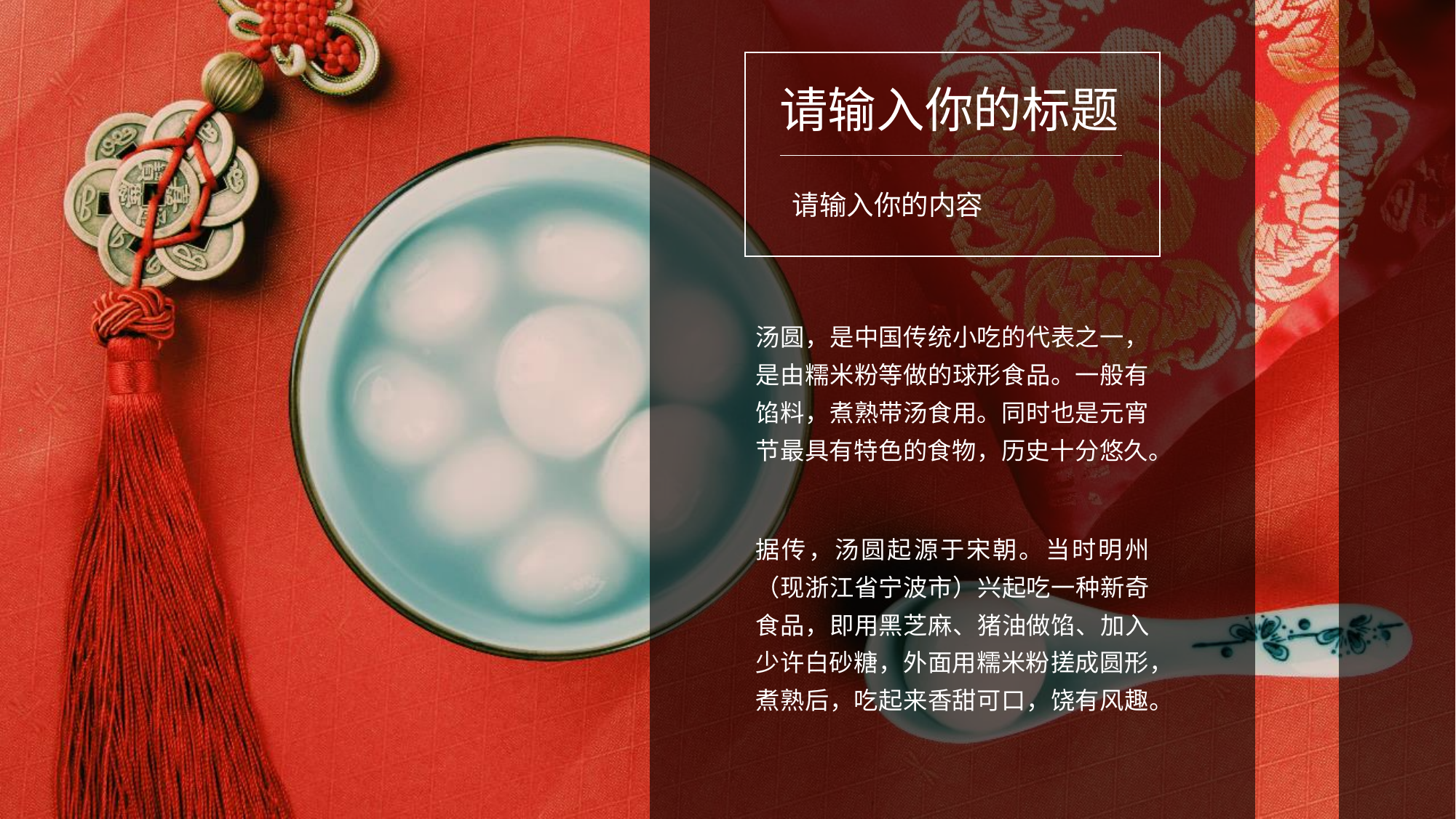

请输入你的标题
请输入你的内容
汤圆，是中国传统小吃的代表之一，是由糯米粉等做的球形食品。一般有馅料，煮熟带汤食用。同时也是元宵节最具有特色的食物，历史十分悠久。
据传，汤圆起源于宋朝。当时明州（现浙江省宁波市）兴起吃一种新奇食品，即用黑芝麻、猪油做馅、加入少许白砂糖，外面用糯米粉搓成圆形，煮熟后，吃起来香甜可口，饶有风趣。